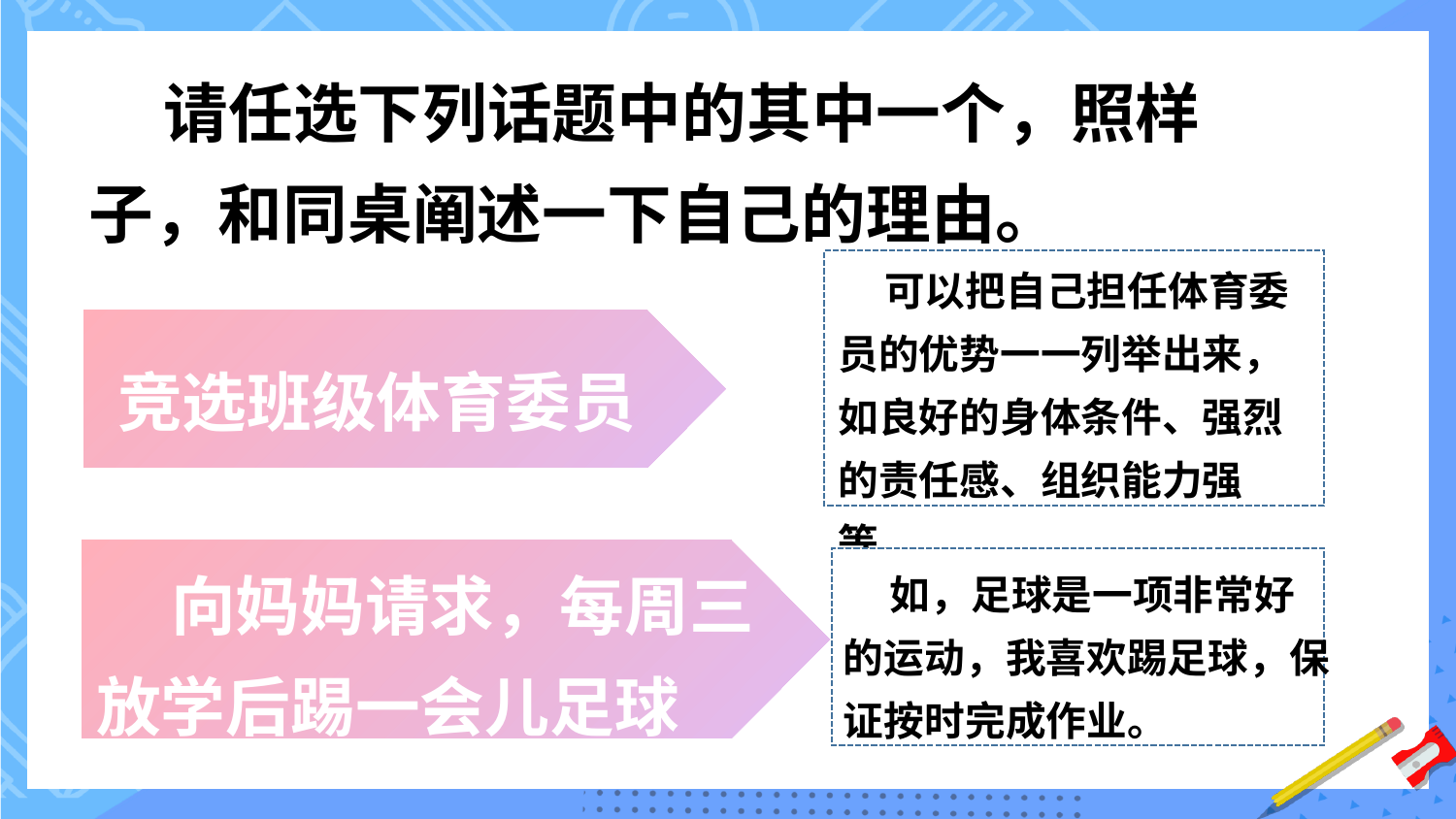

请任选下列话题中的其中一个，照样子，和同桌阐述一下自己的理由。
    可以把自己担任体育委员的优势一一列举出来，如良好的身体条件、强烈的责任感、组织能力强等。

竞选班级体育委员
    向妈妈请求，每周三放学后踢一会儿足球

    如，足球是一项非常好的运动，我喜欢踢足球，保证按时完成作业。